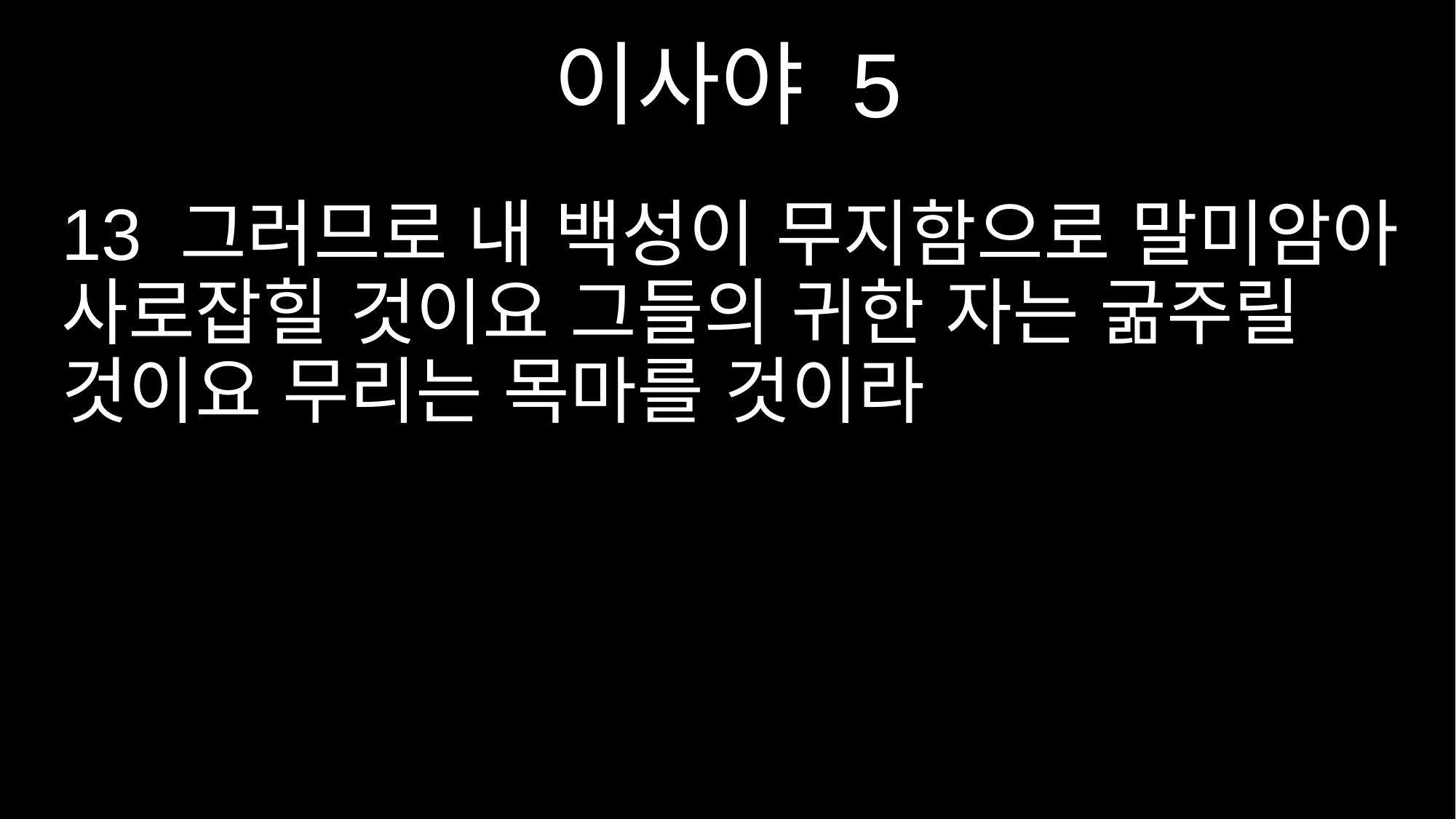

이사야 5
13 그러므로 내 백성이 무지함으로 말미암아 사로잡힐 것이요 그들의 귀한 자는 굶주릴 것이요 무리는 목마를 것이라